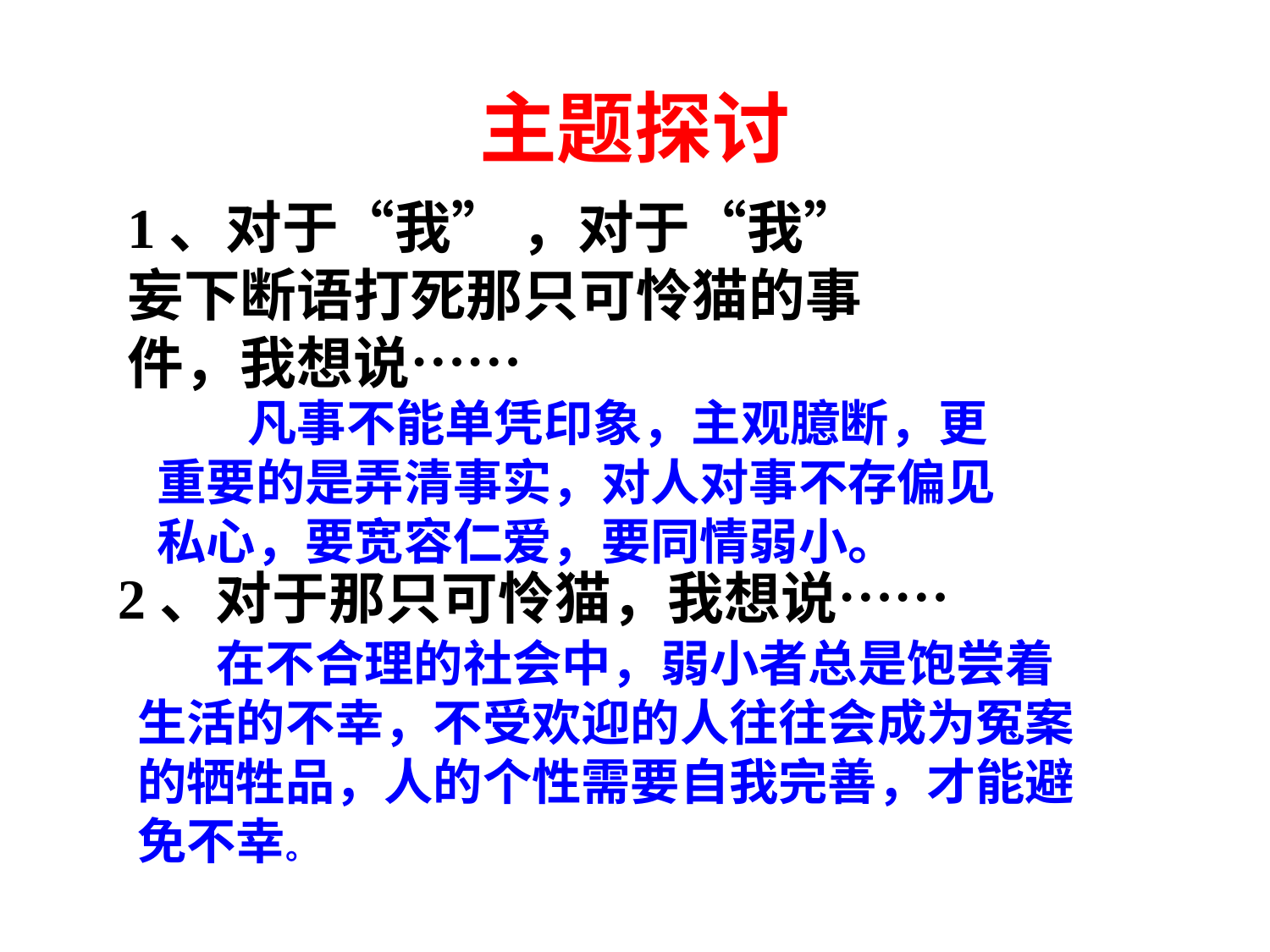

# 主题探讨
1、对于“我” ，对于“我”妄下断语打死那只可怜猫的事件，我想说……
       凡事不能单凭印象，主观臆断，更重要的是弄清事实，对人对事不存偏见私心，要宽容仁爱，要同情弱小。

2、对于那只可怜猫，我想说……
      在不合理的社会中，弱小者总是饱尝着生活的不幸，不受欢迎的人往往会成为冤案的牺牲品，人的个性需要自我完善，才能避免不幸。